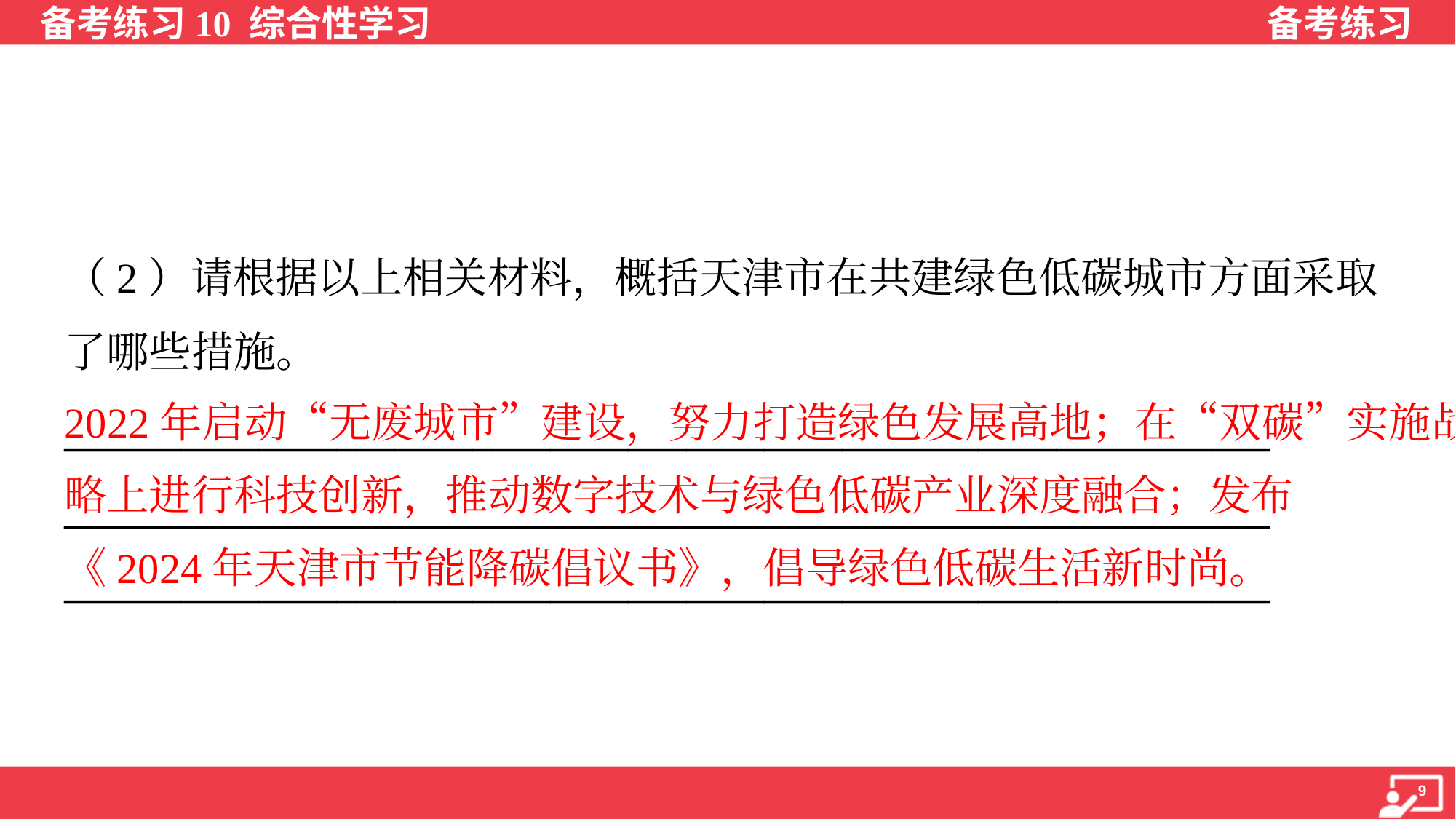

（2）请根据以上相关材料，概括天津市在共建绿色低碳城市方面采取
了哪些措施。
2022年启动“无废城市”建设，努力打造绿色发展高地；在“双碳”实施战
略上进行科技创新，推动数字技术与绿色低碳产业深度融合；发布
《2024年天津市节能降碳倡议书》，倡导绿色低碳生活新时尚。
______________________________________________________________
______________________________________________________________
______________________________________________________________